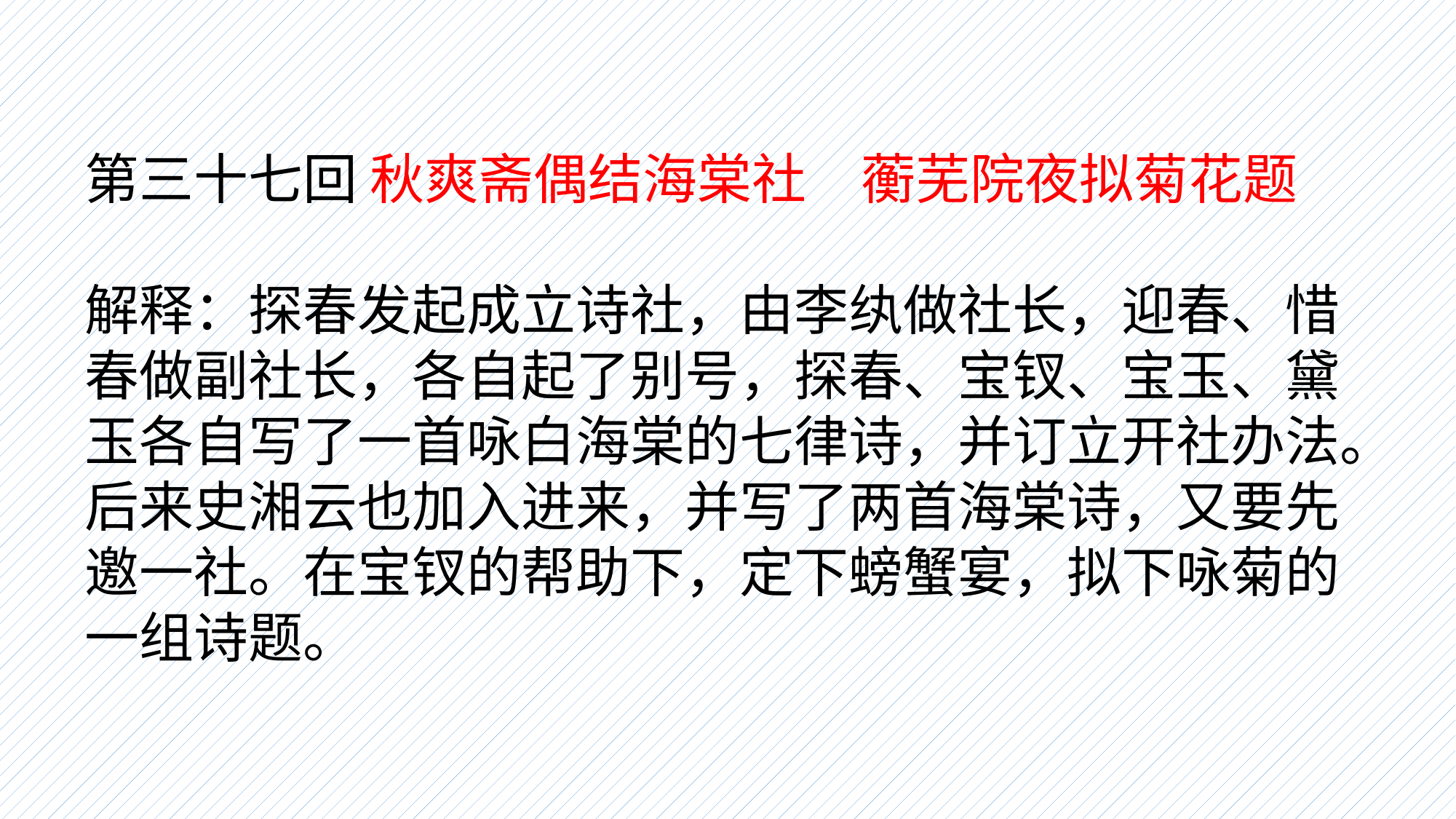

第三十七回 秋爽斋偶结海棠社　蘅芜院夜拟菊花题

解释：探春发起成立诗社，由李纨做社长，迎春、惜春做副社长，各自起了别号，探春、宝钗、宝玉、黛玉各自写了一首咏白海棠的七律诗，并订立开社办法。后来史湘云也加入进来，并写了两首海棠诗，又要先邀一社。在宝钗的帮助下，定下螃蟹宴，拟下咏菊的一组诗题。